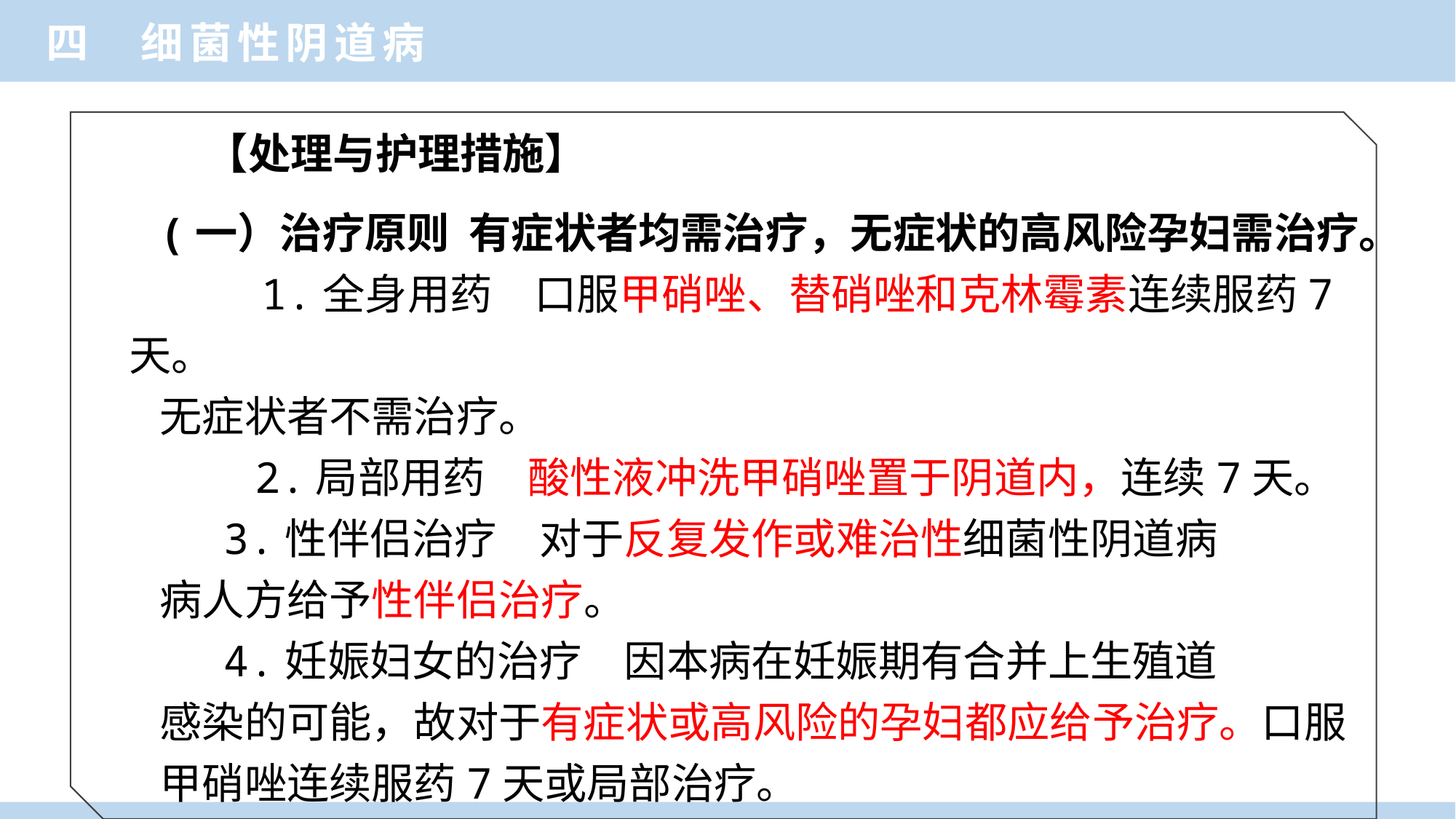

四   细菌性阴道病

【处理与护理措施】
(一）治疗原则  有症状者均需治疗，无症状的高风险孕妇需治疗。
    1.全身用药　口服甲硝唑、替硝唑和克林霉素连续服药7天。
无症状者不需治疗。
　　2.局部用药　酸性液冲洗甲硝唑置于阴道内，连续7天。
　　3.性伴侣治疗　对于反复发作或难治性细菌性阴道病
病人方给予性伴侣治疗。
　　4.妊娠妇女的治疗　因本病在妊娠期有合并上生殖道
感染的可能，故对于有症状或高风险的孕妇都应给予治疗。口服
甲硝唑连续服药7天或局部治疗。